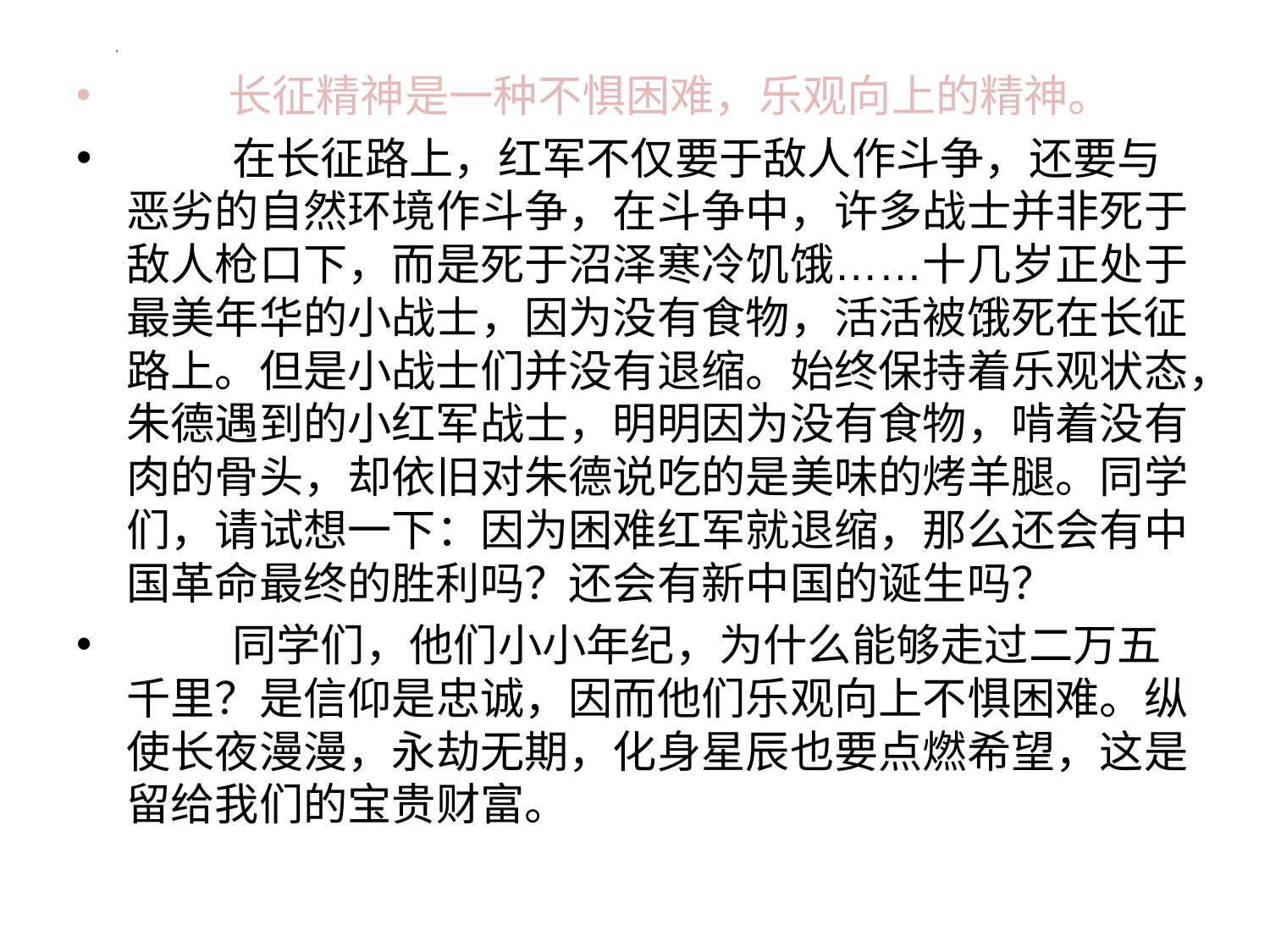

长征精神是一种不惧困难，乐观向上的精神。
        在长征路上，红军不仅要于敌人作斗争，还要与恶劣的自然环境作斗争，在斗争中，许多战士并非死于敌人枪口下，而是死于沼泽寒冷饥饿……十几岁正处于最美年华的小战士，因为没有食物，活活被饿死在长征路上。但是小战士们并没有退缩。始终保持着乐观状态，朱德遇到的小红军战士，明明因为没有食物，啃着没有肉的骨头，却依旧对朱德说吃的是美味的烤羊腿。同学们，请试想一下：因为困难红军就退缩，那么还会有中国革命最终的胜利吗？还会有新中国的诞生吗？
        同学们，他们小小年纪，为什么能够走过二万五千里？是信仰是忠诚，因而他们乐观向上不惧困难。纵使长夜漫漫，永劫无期，化身星辰也要点燃希望，这是留给我们的宝贵财富。